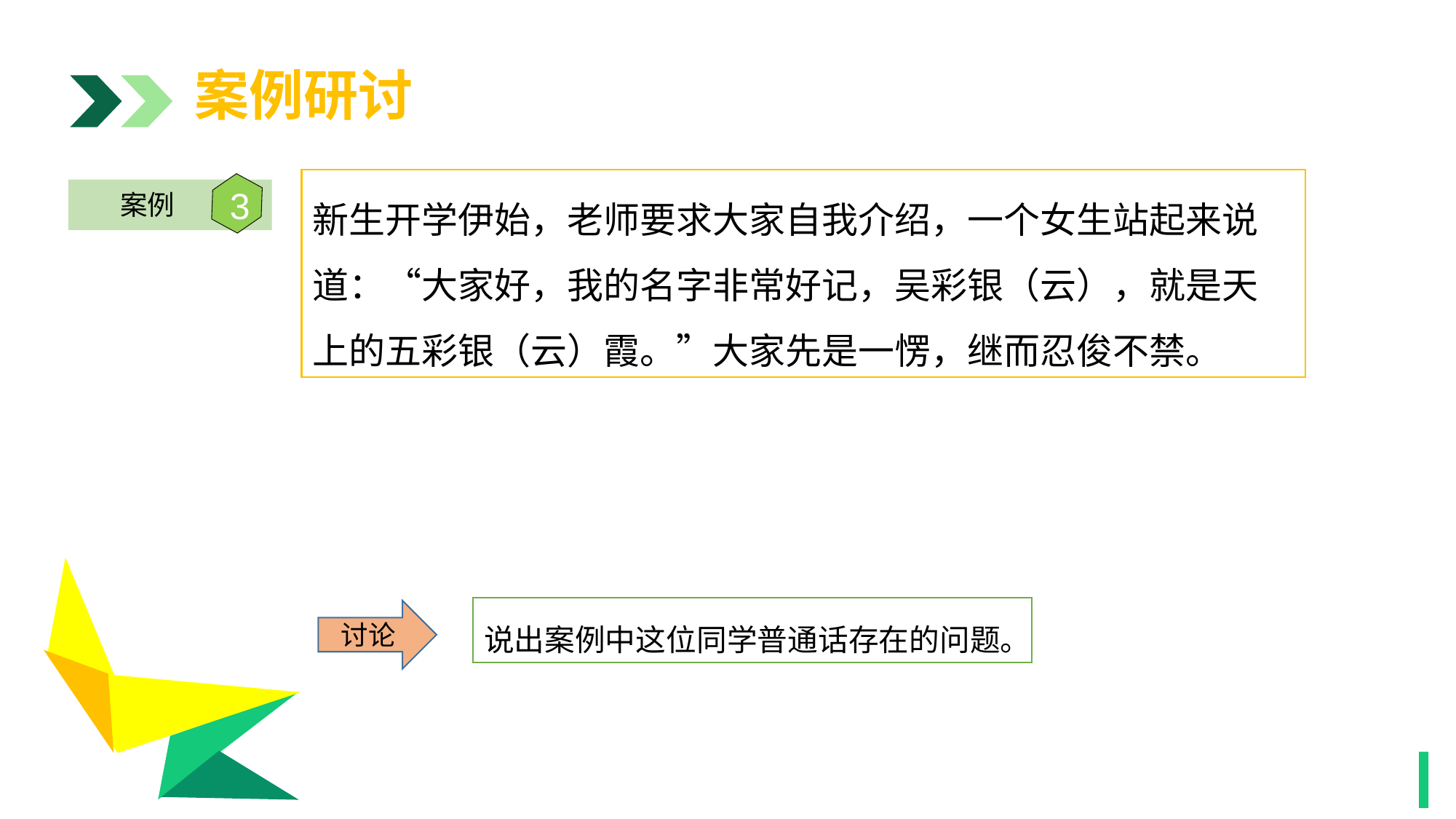

案例研讨

新生开学伊始，老师要求大家自我介绍，一个女生站起来说道：“大家好，我的名字非常好记，吴彩银（云），就是天上的五彩银（云）霞。”大家先是一愣，继而忍俊不禁。
3

案例
1

说出案例中这位同学普通话存在的问题。

讨论
1
5